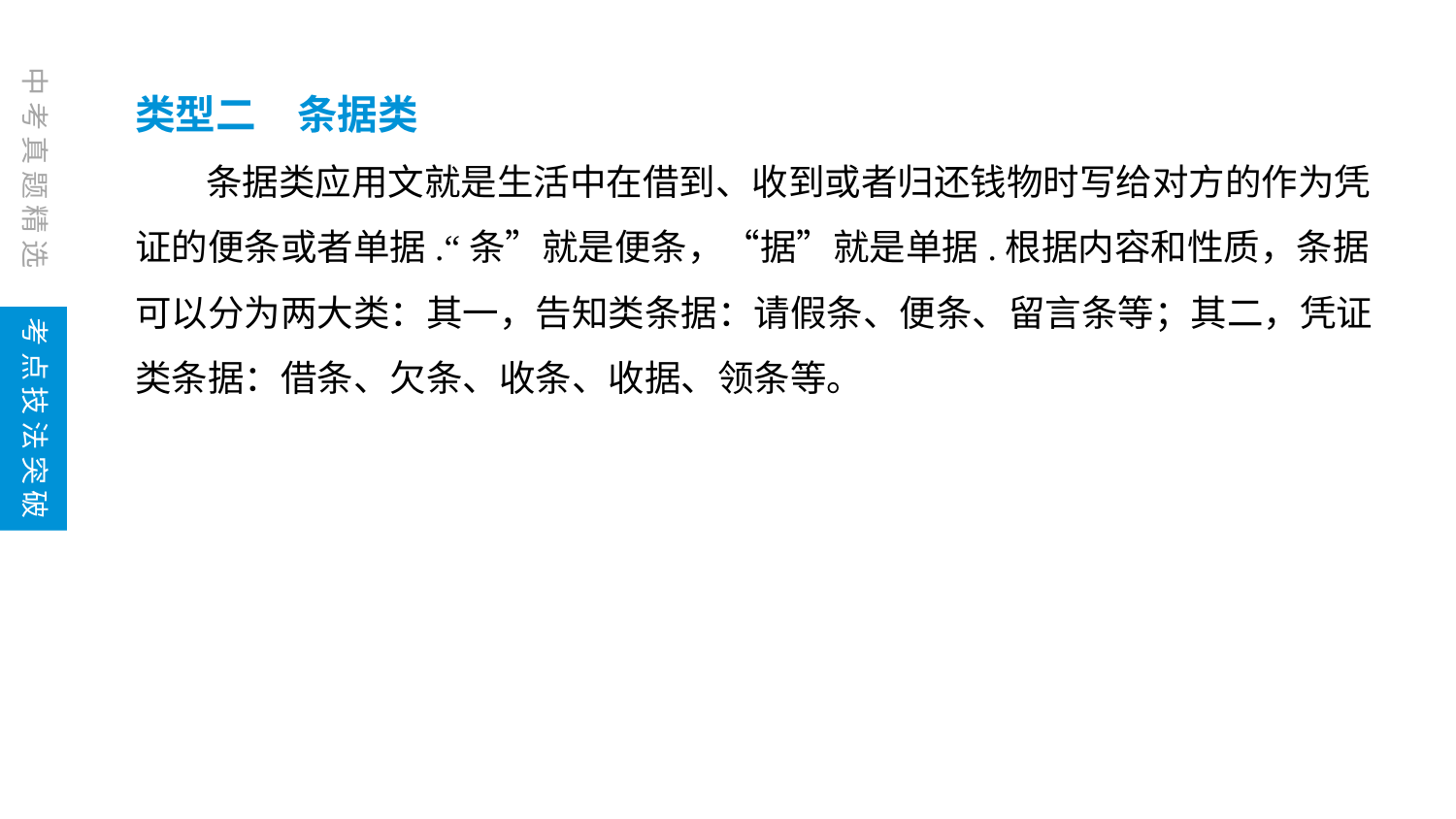

类型二　条据类
条据类应用文就是生活中在借到、收到或者归还钱物时写给对方的作为凭证的便条或者单据.“条”就是便条，“据”就是单据.根据内容和性质，条据可以分为两大类：其一，告知类条据：请假条、便条、留言条等；其二，凭证类条据：借条、欠条、收条、收据、领条等。